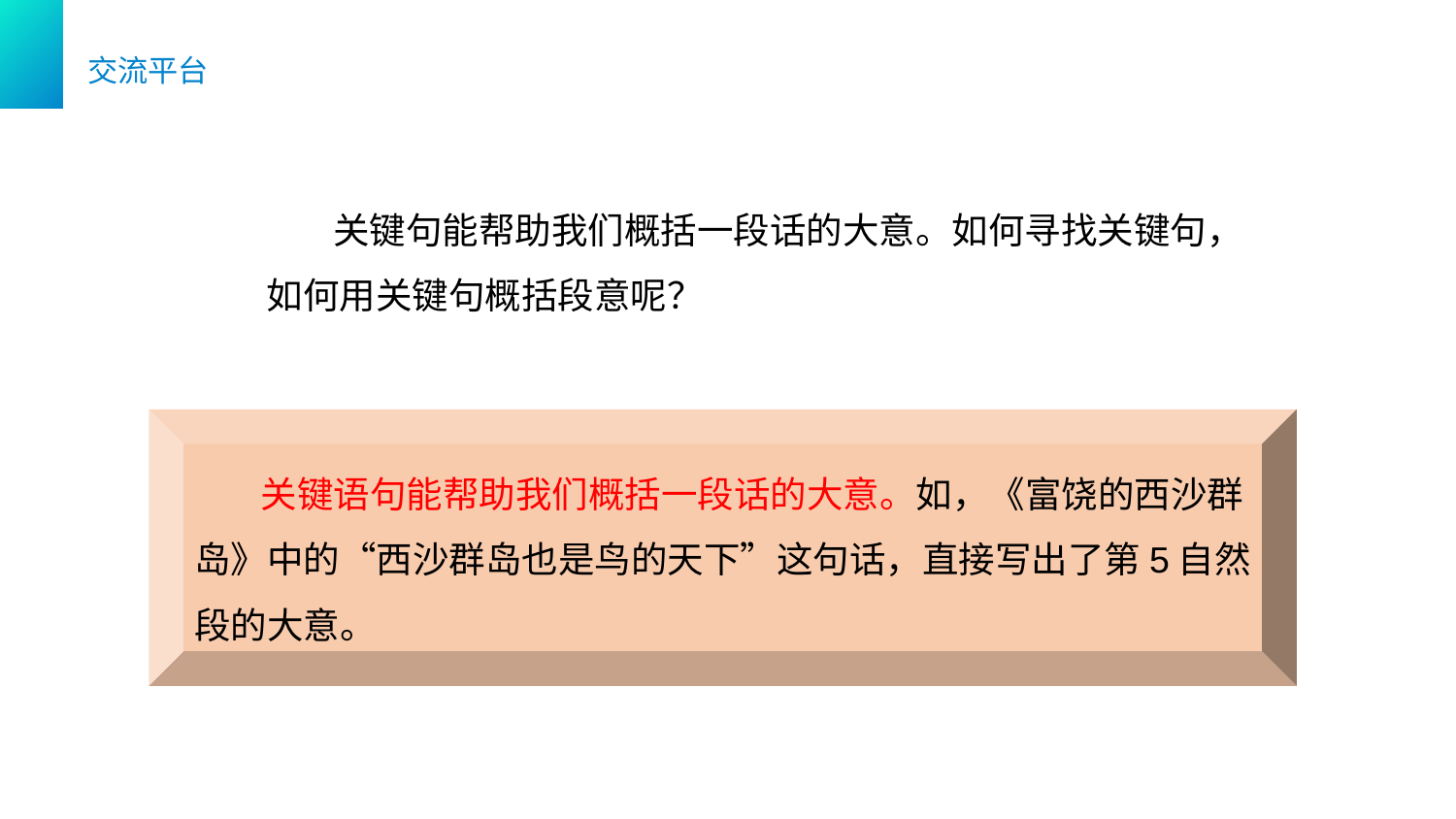

交流平台
       关键句能帮助我们概括一段话的大意。如何寻找关键句，如何用关键句概括段意呢？
       关键语句能帮助我们概括一段话的大意。如，《富饶的西沙群岛》中的“西沙群岛也是鸟的天下”这句话，直接写出了第5自然段的大意。